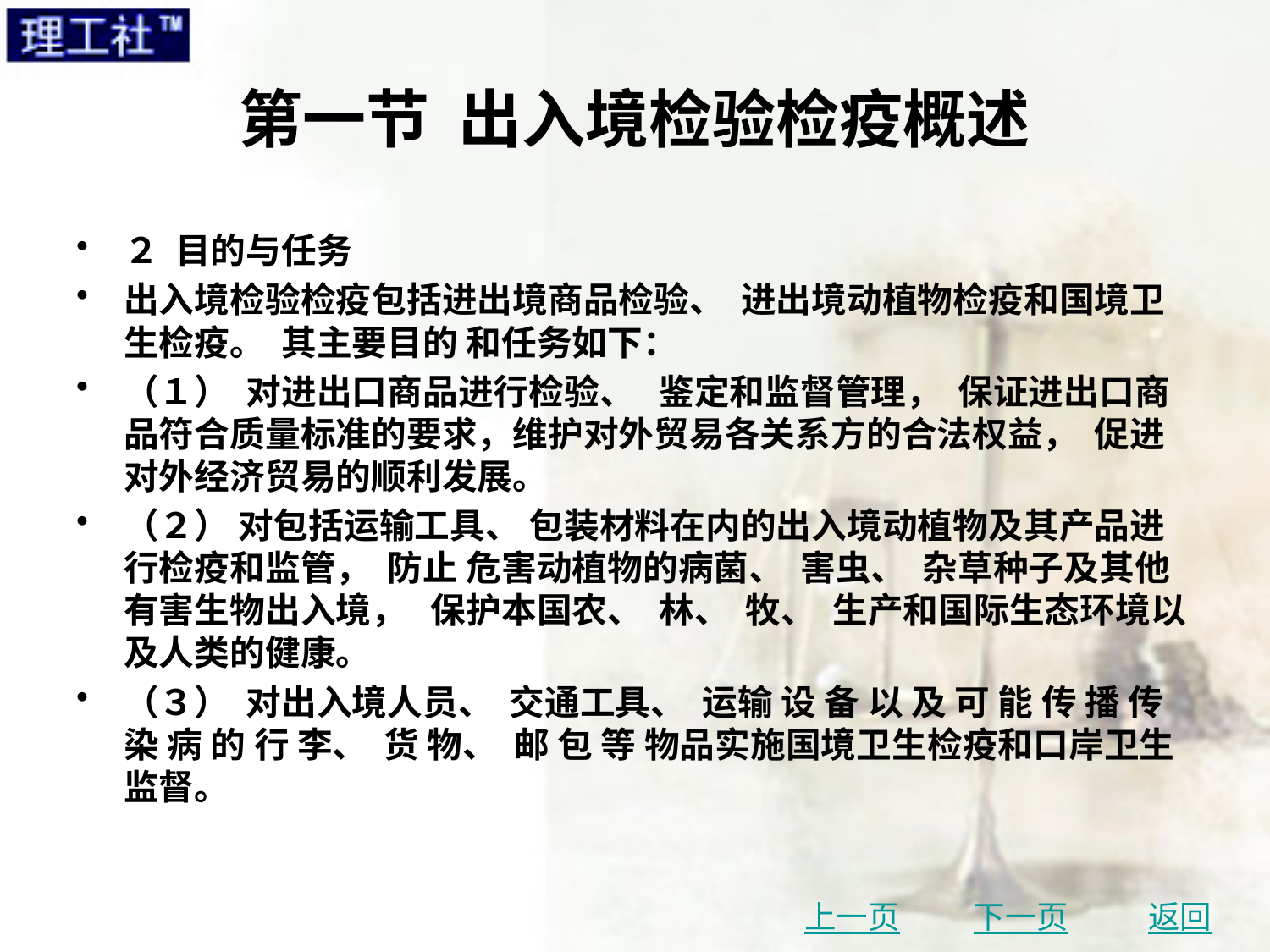

# 第一节  出入境检验检疫概述
２  目的与任务
出入境检验检疫包括进出境商品检验、  进出境动植物检疫和国境卫生检疫。  其主要目的 和任务如下：
（１）  对进出口商品进行检验、   鉴定和监督管理，  保证进出口商品符合质量标准的要求，维护对外贸易各关系方的合法权益，  促进对外经济贸易的顺利发展。
（２） 对包括运输工具、 包装材料在内的出入境动植物及其产品进行检疫和监管，  防止 危害动植物的病菌、  害虫、  杂草种子及其他有害生物出入境，   保护本国农、  林、  牧、  生产和国际生态环境以及人类的健康。
（３）  对出入境人员、  交通工具、  运输 设 备 以 及 可 能 传 播 传 染 病 的 行 李、  货 物、  邮 包 等 物品实施国境卫生检疫和口岸卫生监督。

上一页
下一页
返回